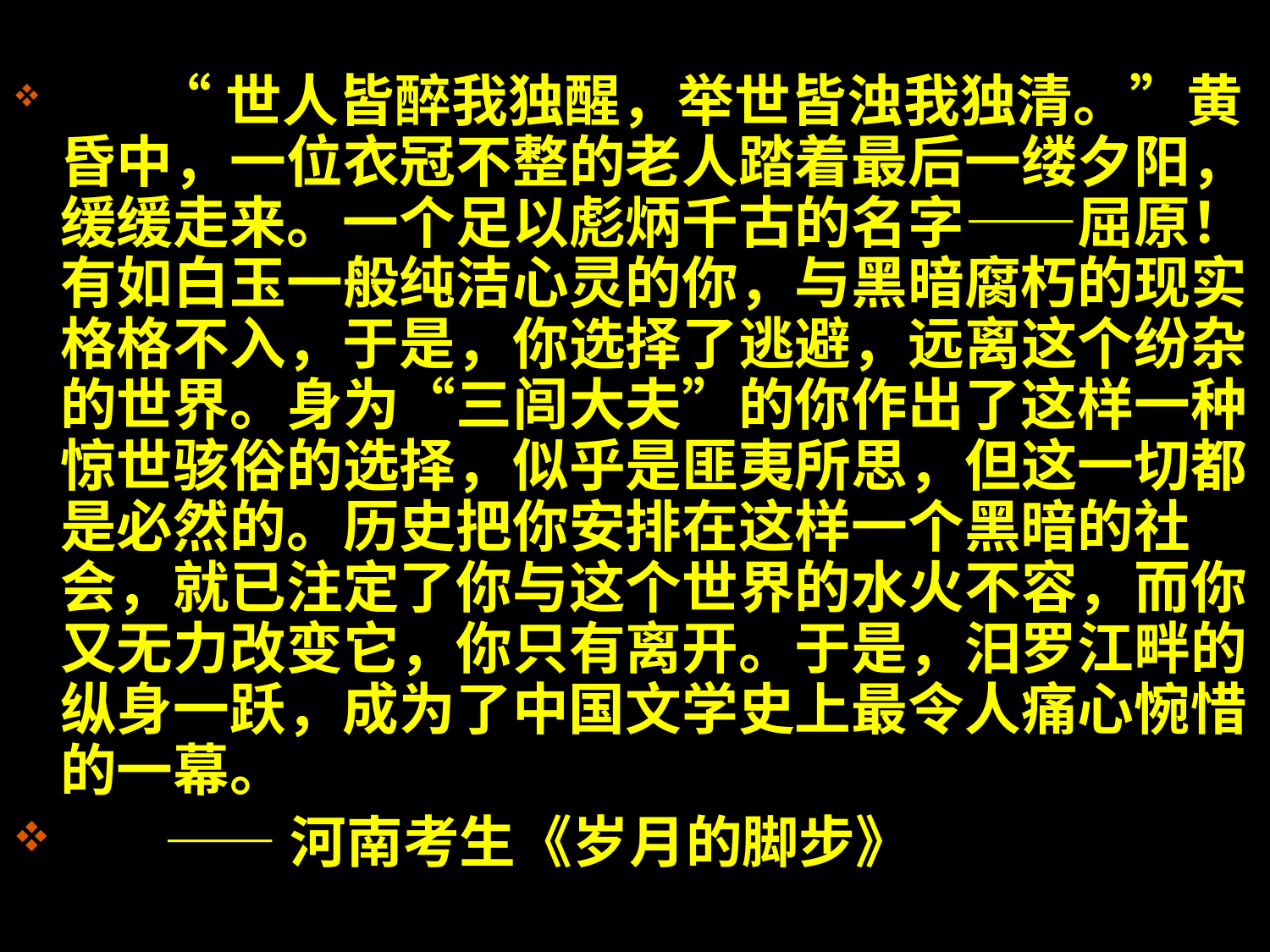

“世人皆醉我独醒，举世皆浊我独清。”黄昏中，一位衣冠不整的老人踏着最后一缕夕阳，缓缓走来。一个足以彪炳千古的名字——屈原！有如白玉一般纯洁心灵的你，与黑暗腐朽的现实格格不入，于是，你选择了逃避，远离这个纷杂的世界。身为“三闾大夫”的你作出了这样一种惊世骇俗的选择，似乎是匪夷所思，但这一切都是必然的。历史把你安排在这样一个黑暗的社会，就已注定了你与这个世界的水火不容，而你又无力改变它，你只有离开。于是，汨罗江畔的纵身一跃，成为了中国文学史上最令人痛心惋惜的一幕。
        ——河南考生《岁月的脚步》